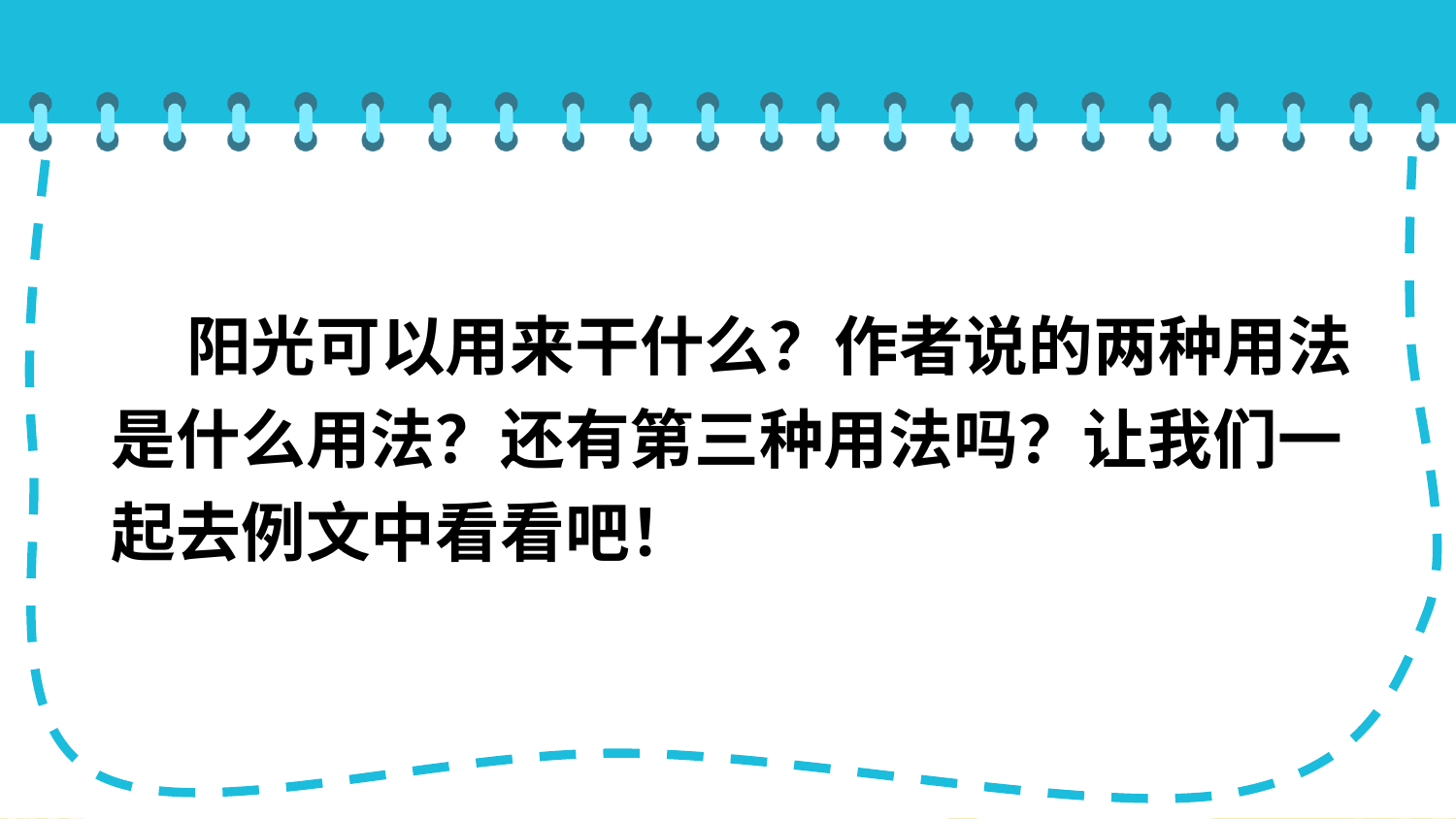

阳光可以用来干什么？作者说的两种用法是什么用法？还有第三种用法吗？让我们一起去例文中看看吧！